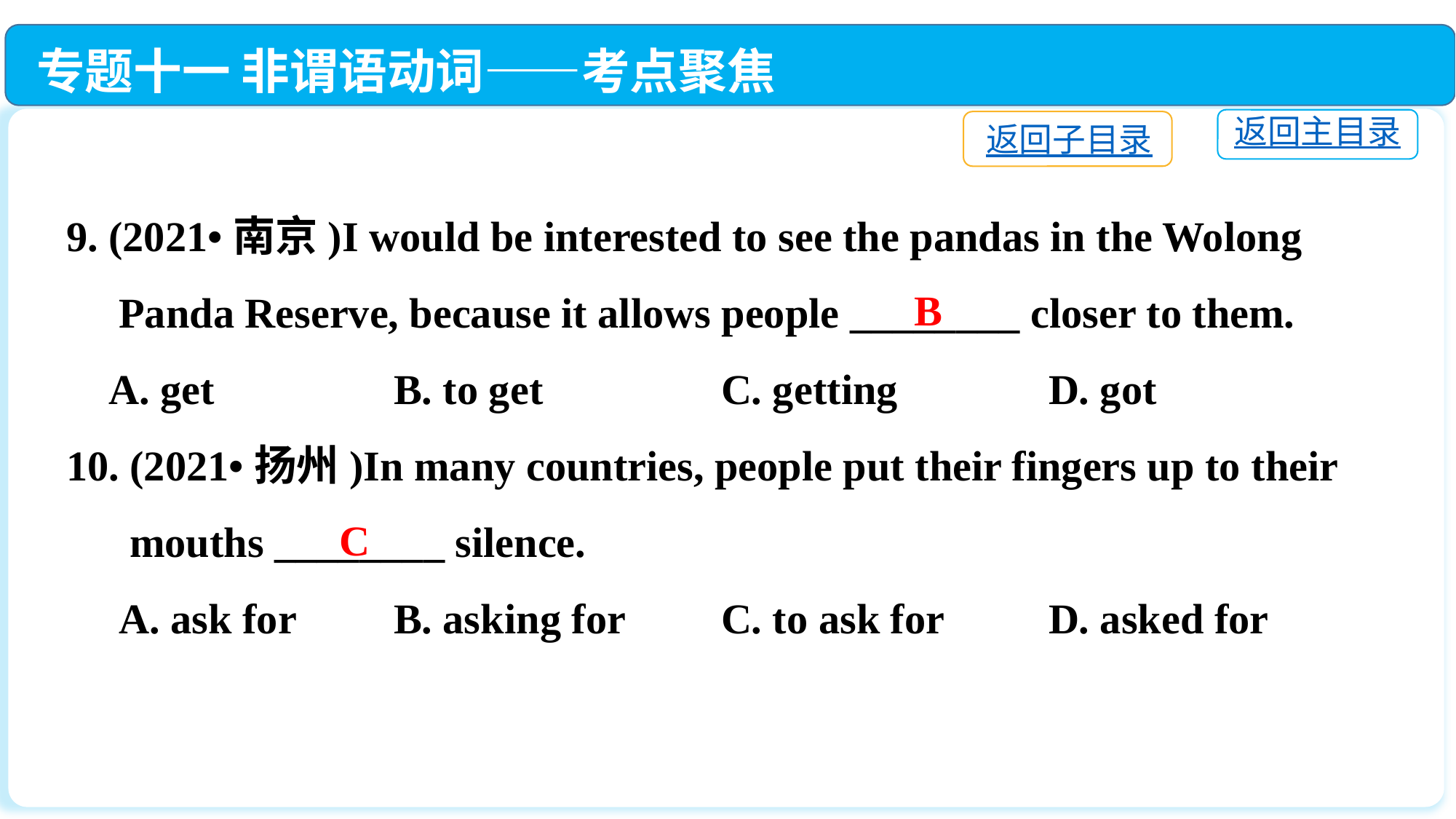

专题十一 非谓语动词——考点聚焦

返回主目录

返回子目录
9. (2021•南京)I would be interested to see the pandas in the Wolong
     Panda Reserve, because it allows people ________ closer to them.
    A. get		B. to get		C. getting		D. got
10. (2021•扬州)In many countries, people put their fingers up to their
      mouths ________ silence.
     A. ask for	B. asking for	C. to ask for	D. asked for
B
C